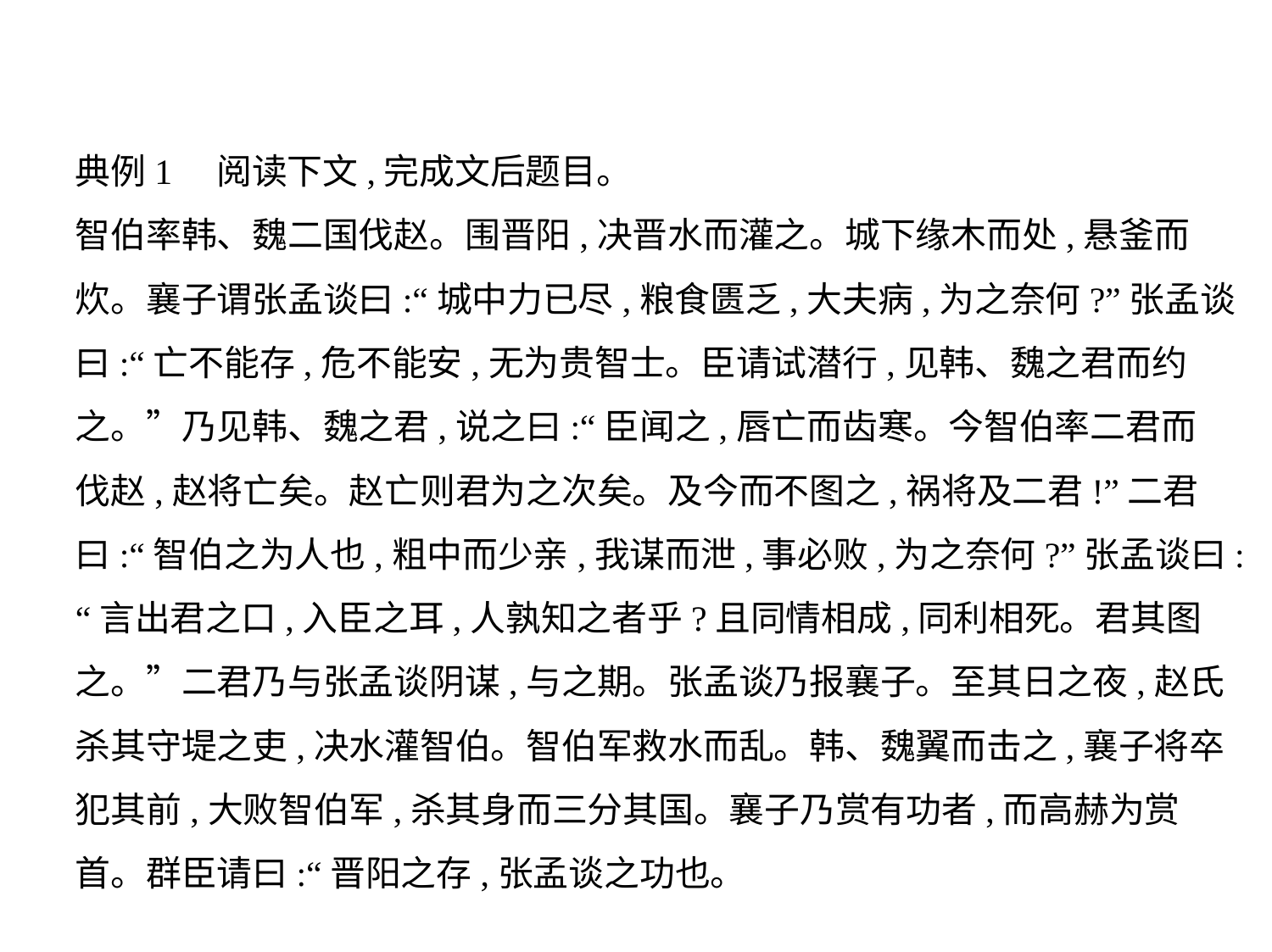

典例1　阅读下文,完成文后题目。
智伯率韩、魏二国伐赵。围晋阳,决晋水而灌之。城下缘木而处,悬釜而
炊。襄子谓张孟谈曰:“城中力已尽,粮食匮乏,大夫病,为之奈何?”张孟谈
曰:“亡不能存,危不能安,无为贵智士。臣请试潜行,见韩、魏之君而约
之。”乃见韩、魏之君,说之曰:“臣闻之,唇亡而齿寒。今智伯率二君而
伐赵,赵将亡矣。赵亡则君为之次矣。及今而不图之,祸将及二君!”二君
曰:“智伯之为人也,粗中而少亲,我谋而泄,事必败,为之奈何?”张孟谈曰:
“言出君之口,入臣之耳,人孰知之者乎?且同情相成,同利相死。君其图
之。”二君乃与张孟谈阴谋,与之期。张孟谈乃报襄子。至其日之夜,赵氏
杀其守堤之吏,决水灌智伯。智伯军救水而乱。韩、魏翼而击之,襄子将卒
犯其前,大败智伯军,杀其身而三分其国。襄子乃赏有功者,而高赫为赏
首。群臣请曰:“晋阳之存,张孟谈之功也。